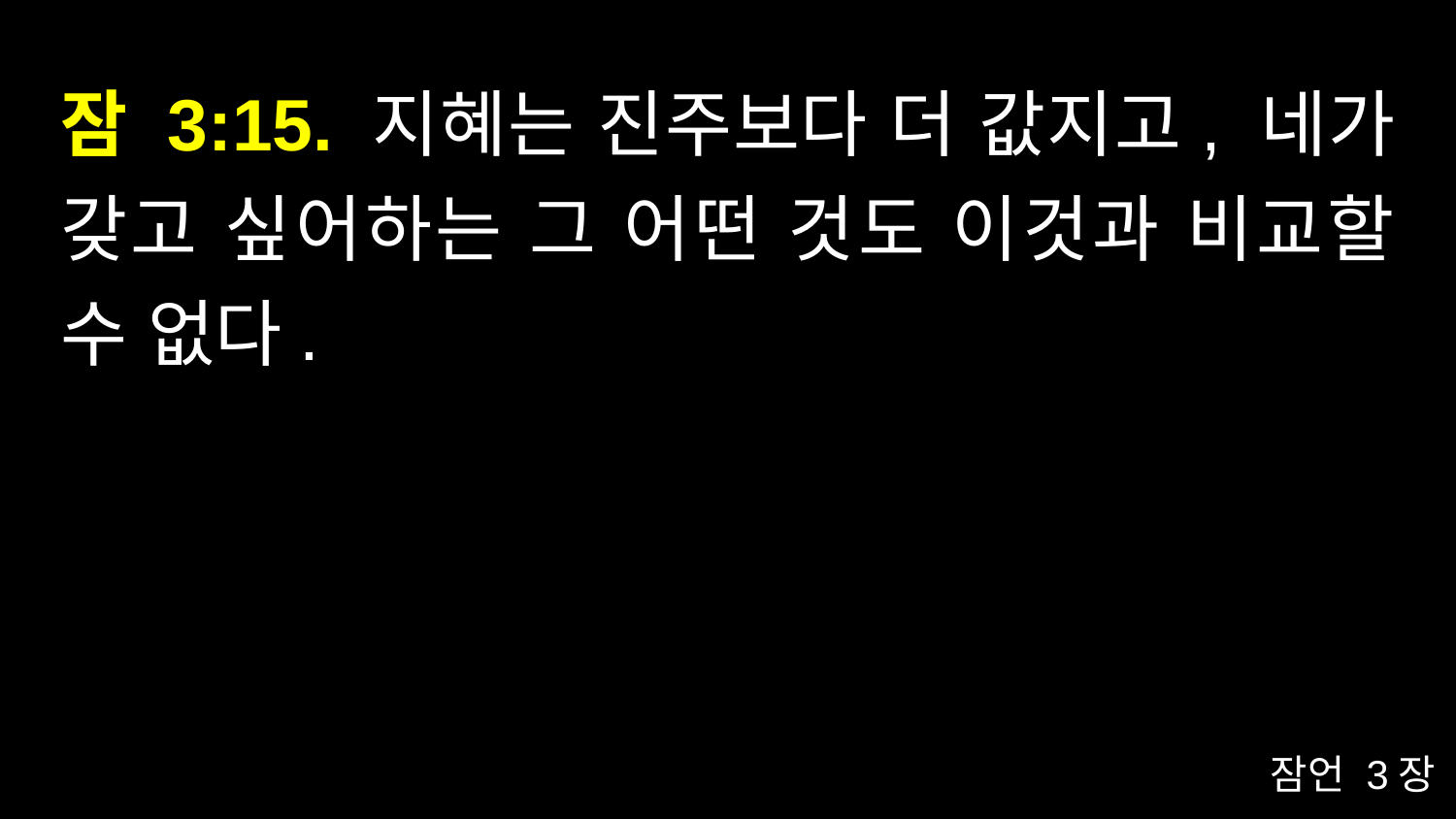

# 잠 3:15. 지혜는 진주보다 더 값지고, 네가 갖고 싶어하는 그 어떤 것도 이것과 비교할 수 없다.
잠언 3장